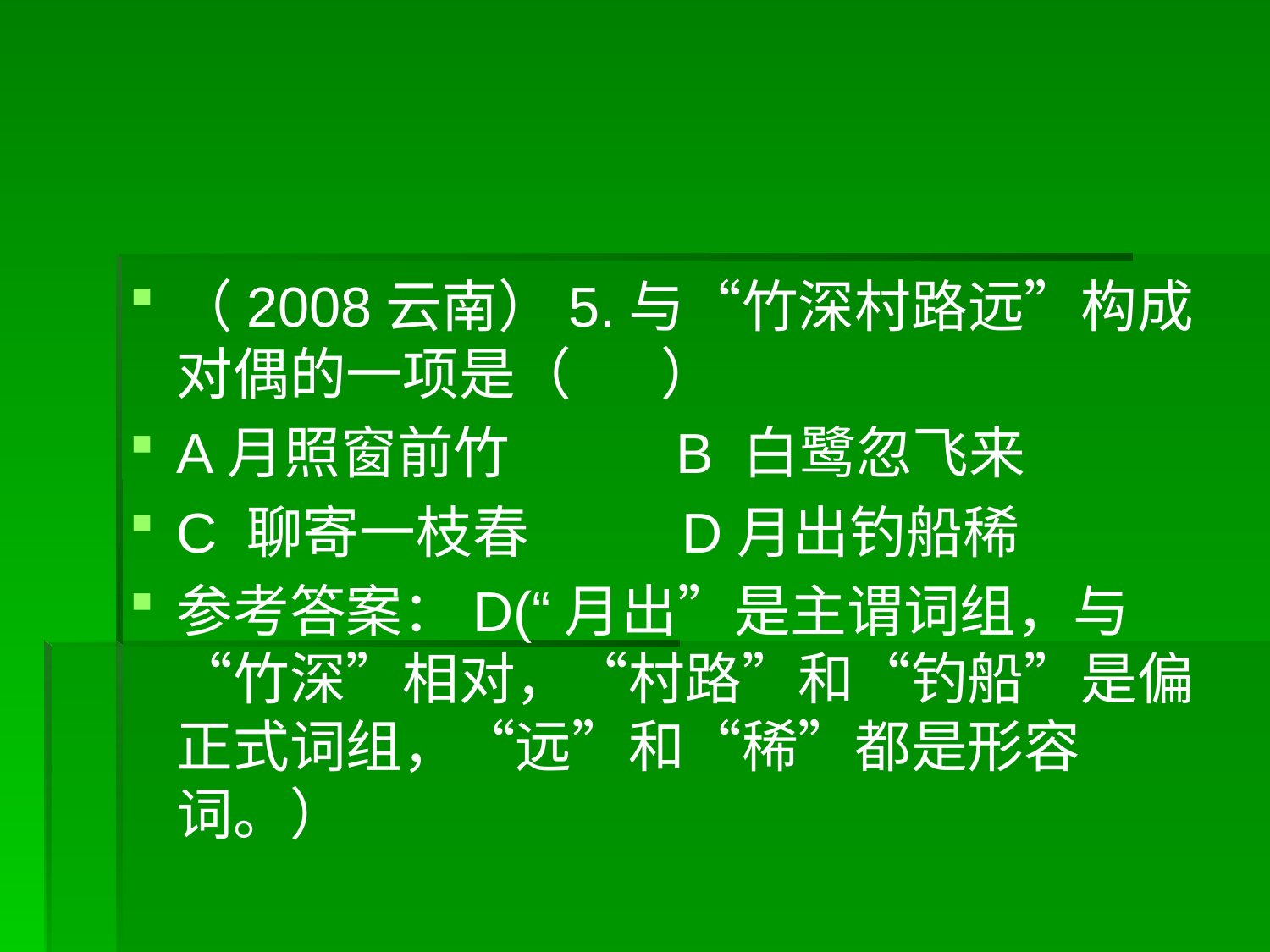

#
（2008云南）5.与“竹深村路远”构成对偶的一项是（       ）
A月照窗前竹            B 白鹭忽飞来
C 聊寄一枝春           D月出钓船稀
参考答案：D(“月出”是主谓词组，与“竹深”相对，“村路”和“钓船”是偏正式词组，“远”和“稀”都是形容词。）